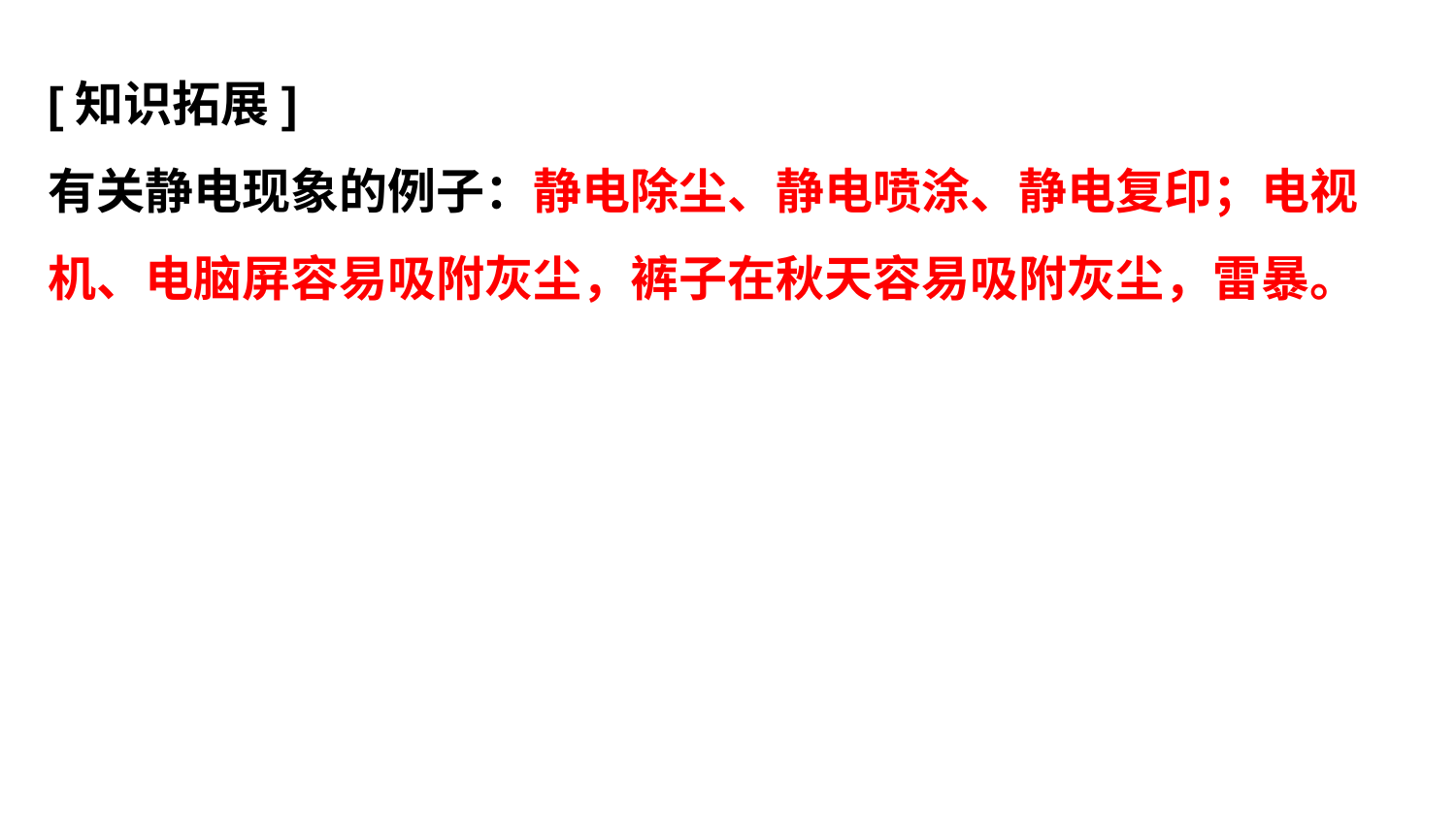

[知识拓展]
有关静电现象的例子：静电除尘、静电喷涂、静电复印；电视机、电脑屏容易吸附灰尘，裤子在秋天容易吸附灰尘，雷暴。